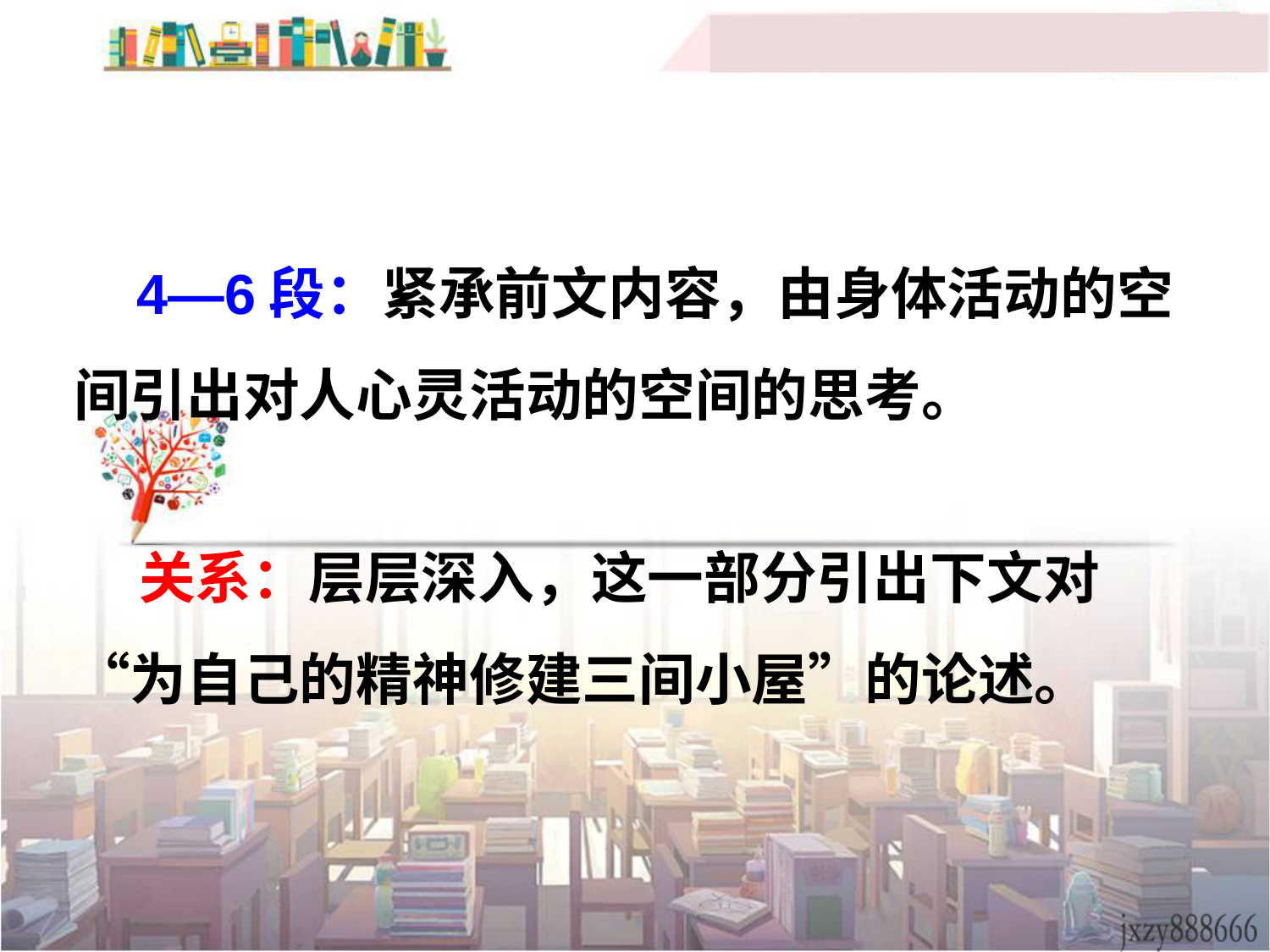

4—6段：紧承前文内容，由身体活动的空间引出对人心灵活动的空间的思考。
    关系：层层深入，这一部分引出下文对“为自己的精神修建三间小屋”的论述。